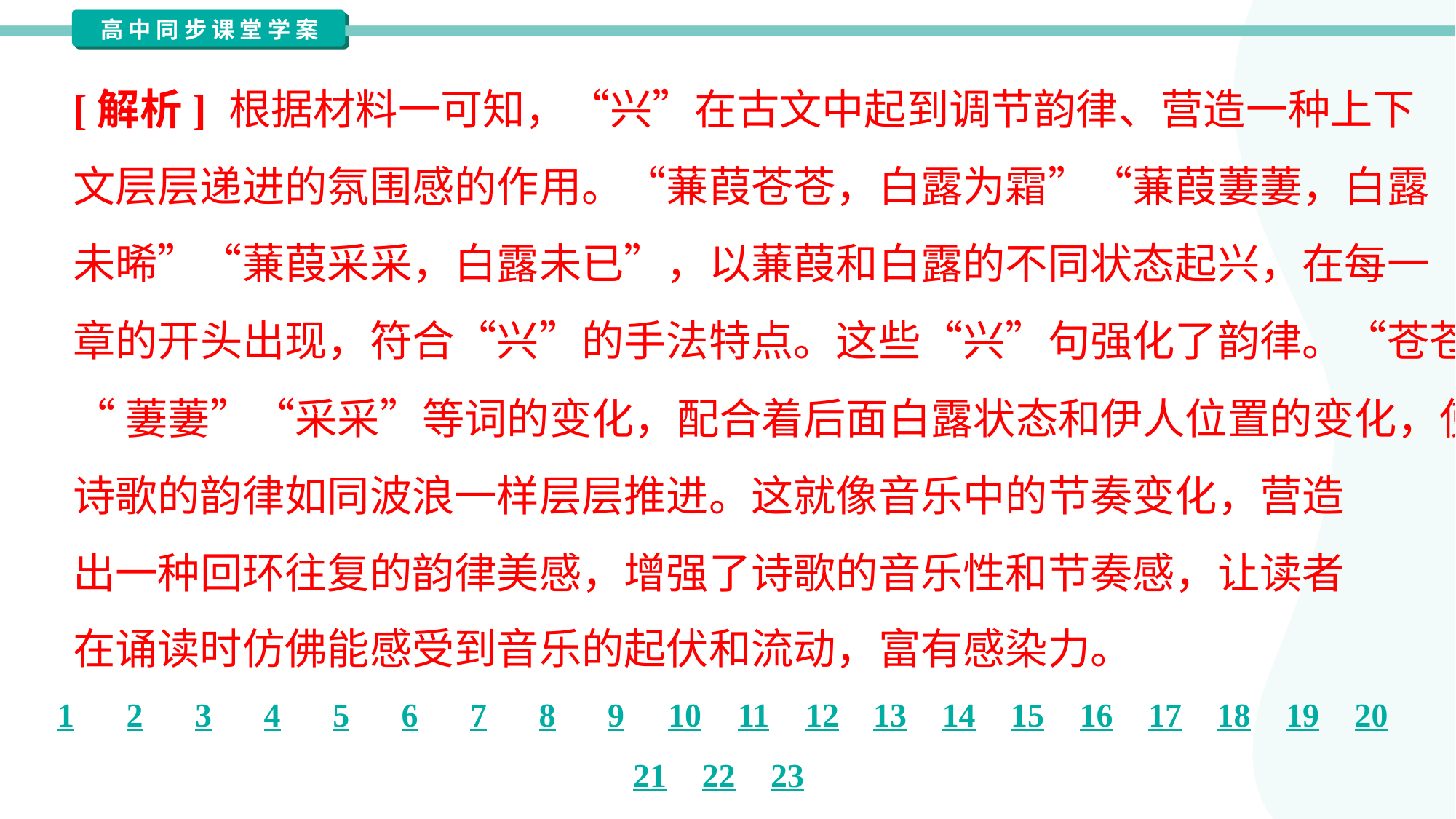

[解析] 根据材料一可知，“兴”在古文中起到调节韵律、营造一种上下
文层层递进的氛围感的作用。“蒹葭苍苍，白露为霜”“蒹葭萋萋，白露
未晞”“蒹葭采采，白露未已”，以蒹葭和白露的不同状态起兴，在每一
章的开头出现，符合“兴”的手法特点。这些“兴”句强化了韵律。“苍苍”
“萋萋”“采采”等词的变化，配合着后面白露状态和伊人位置的变化，使
诗歌的韵律如同波浪一样层层推进。这就像音乐中的节奏变化，营造
出一种回环往复的韵律美感，增强了诗歌的音乐性和节奏感，让读者
在诵读时仿佛能感受到音乐的起伏和流动，富有感染力。